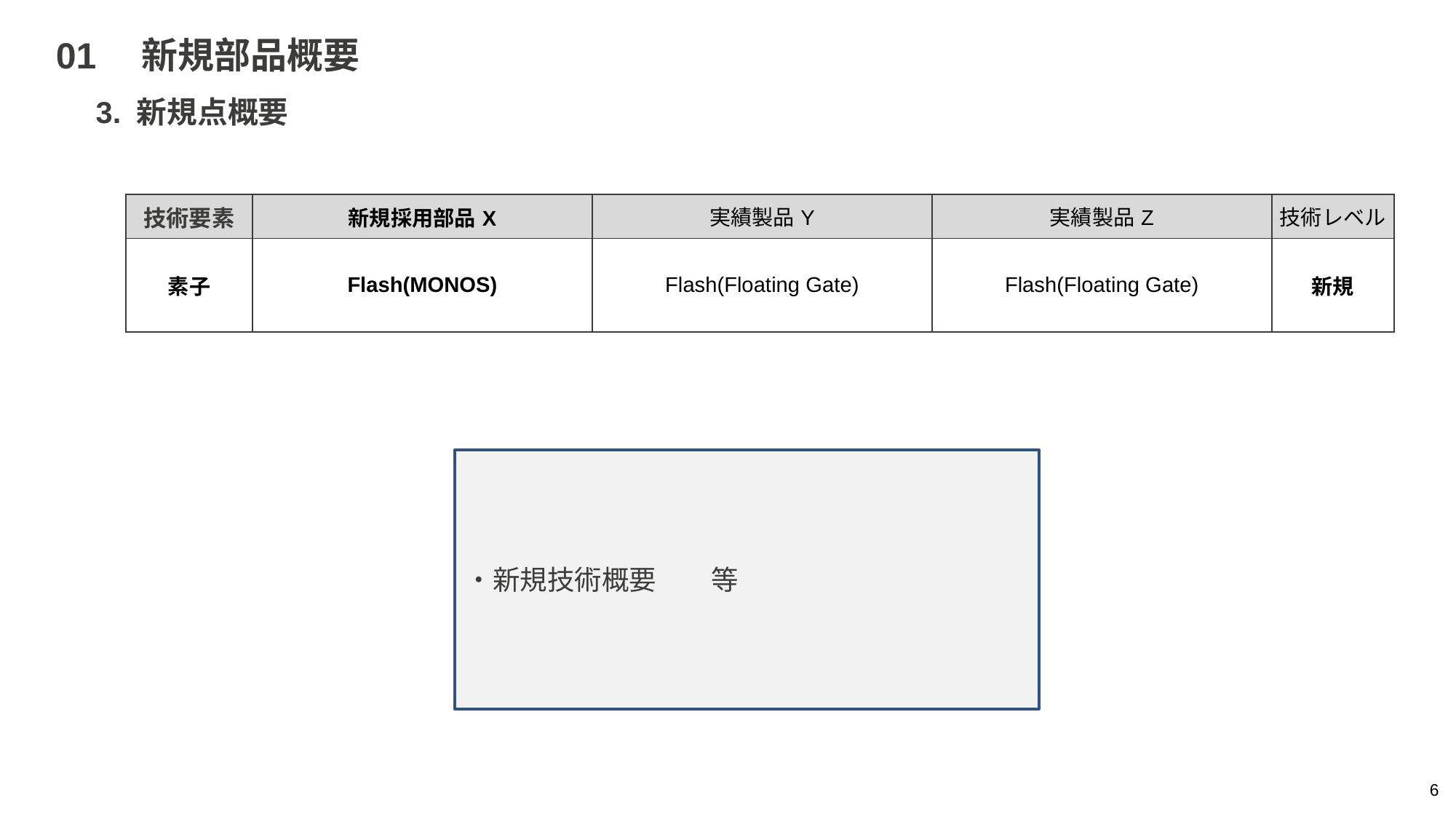

# 01　新規部品概要
3. 新規点概要
| 技術要素 | 新規採用部品X | 実績製品Y | 実績製品Z | 技術レベル |
| --- | --- | --- | --- | --- |
| 素子 | Flash(MONOS) | Flash(Floating Gate) | Flash(Floating Gate) | 新規 |
・新規技術概要　　等